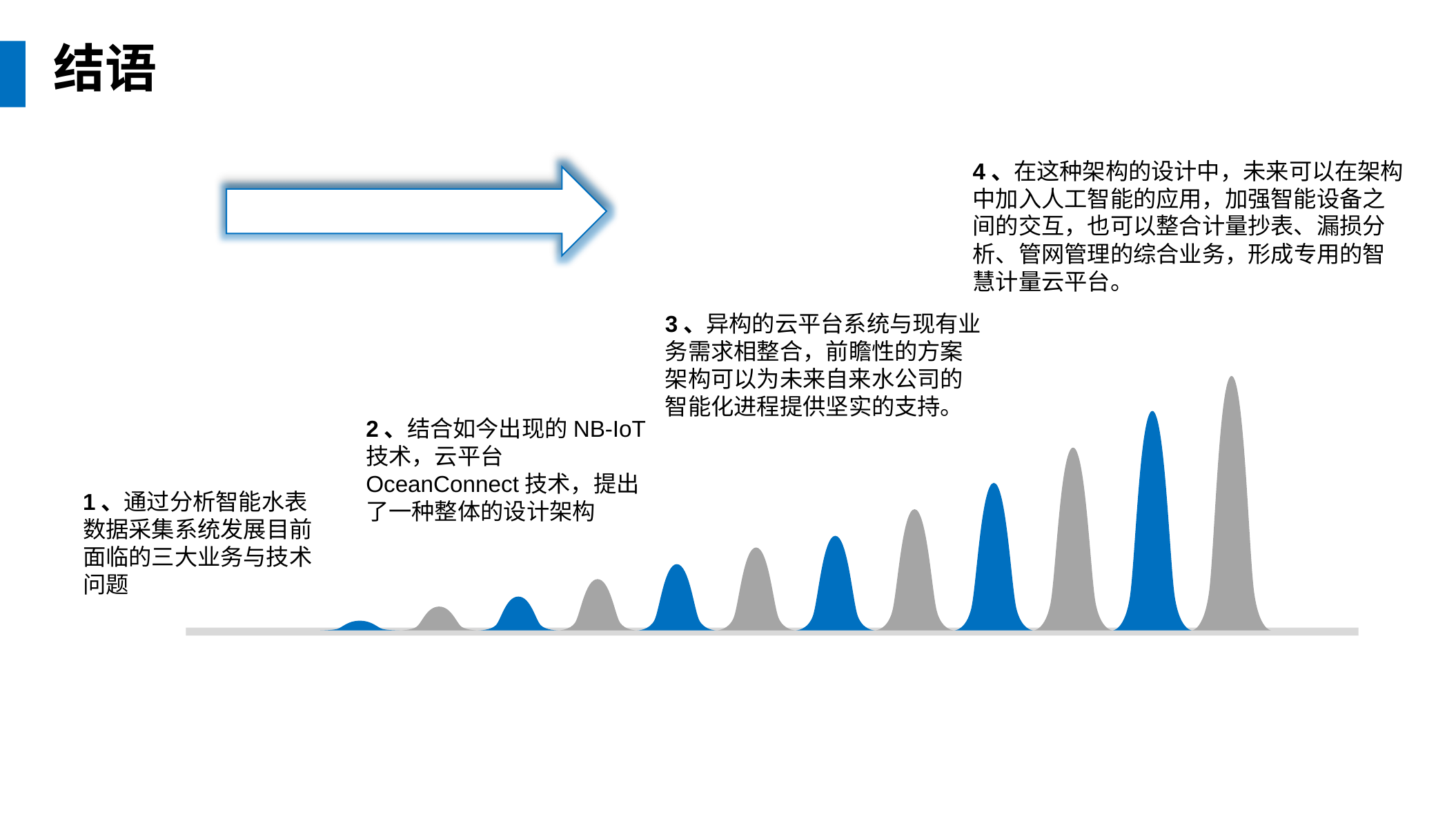

结语

4、在这种架构的设计中，未来可以在架构中加入人工智能的应用，加强智能设备之间的交互，也可以整合计量抄表、漏损分析、管网管理的综合业务，形成专用的智慧计量云平台。

3、异构的云平台系统与现有业务需求相整合，前瞻性的方案架构可以为未来自来水公司的智能化进程提供坚实的支持。

2、结合如今出现的NB-IoT技术，云平台OceanConnect技术，提出了一种整体的设计架构

1、通过分析智能水表数据采集系统发展目前面临的三大业务与技术问题